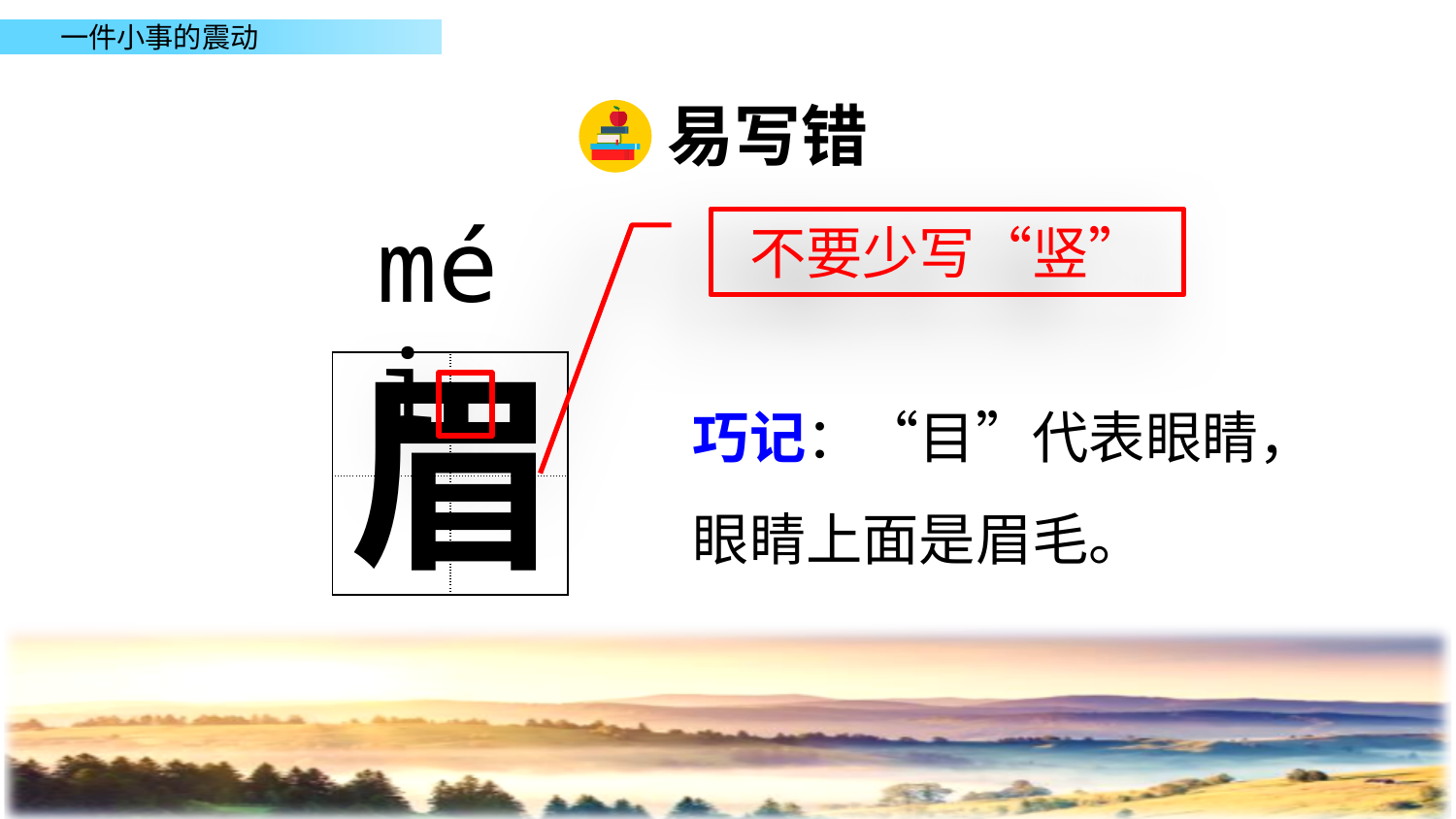

易写错

méi
不要少写“竖”
眉
|  |  |
| --- | --- |
|  |  |
巧记：“目”代表眼睛，眼睛上面是眉毛。